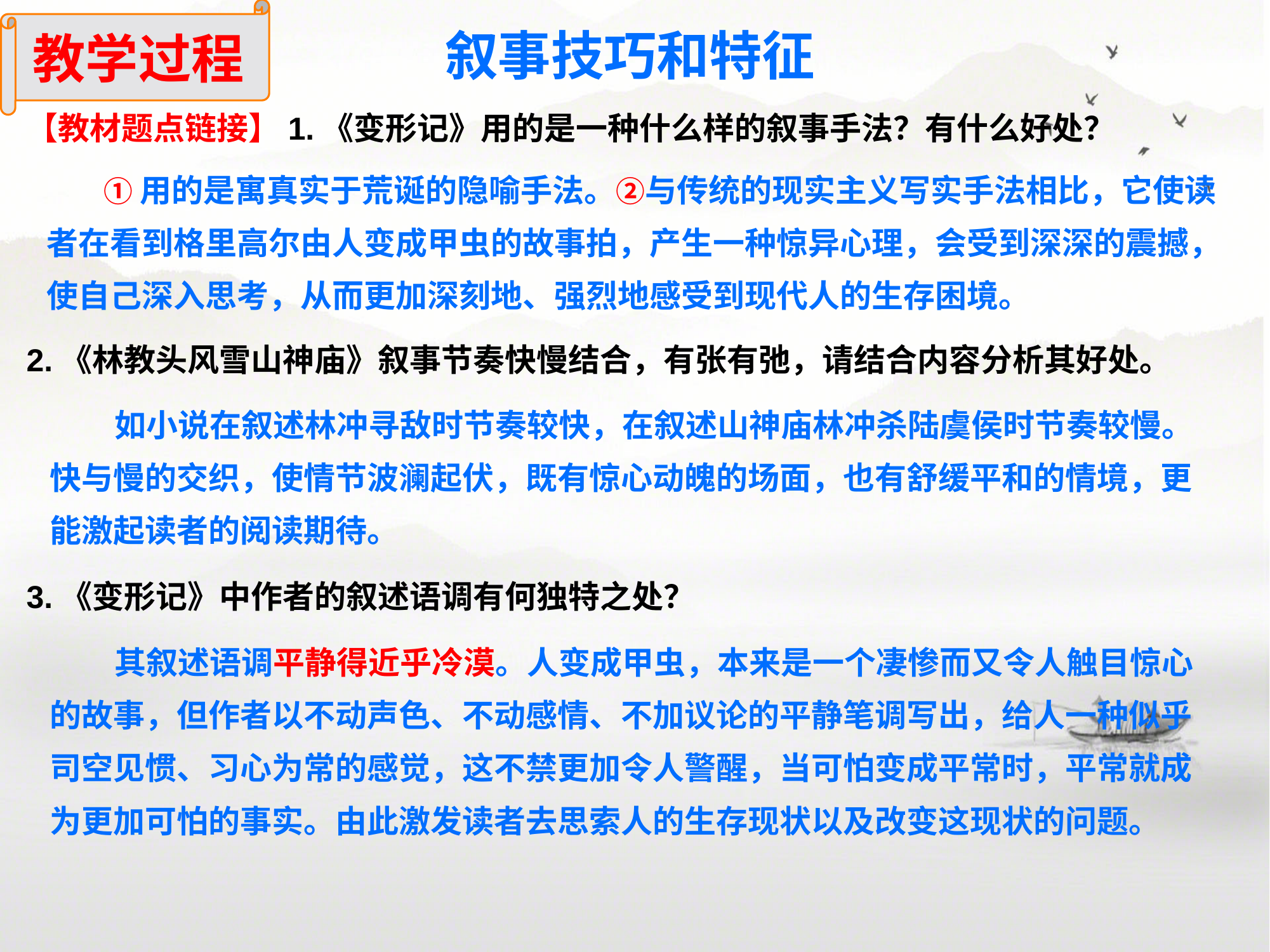

教学过程
叙事技巧和特征
【教材题点链接】1.《变形记》用的是一种什么样的叙事手法？有什么好处？
        ①用的是寓真实于荒诞的隐喻手法。②与传统的现实主义写实手法相比，它使读者在看到格里高尔由人变成甲虫的故事拍，产生一种惊异心理，会受到深深的震撼，使自己深入思考，从而更加深刻地、强烈地感受到现代人的生存困境。
2.《林教头风雪山神庙》叙事节奏快慢结合，有张有弛，请结合内容分析其好处。
        如小说在叙述林冲寻敌时节奏较快，在叙述山神庙林冲杀陆虞侯时节奏较慢。快与慢的交织，使情节波澜起伏，既有惊心动魄的场面，也有舒缓平和的情境，更能激起读者的阅读期待。
3.《变形记》中作者的叙述语调有何独特之处？
        其叙述语调平静得近乎冷漠。人变成甲虫，本来是一个凄惨而又令人触目惊心的故事，但作者以不动声色、不动感情、不加议论的平静笔调写出，给人一种似乎司空见惯、习心为常的感觉，这不禁更加令人警醒，当可怕变成平常时，平常就成为更加可怕的事实。由此激发读者去思索人的生存现状以及改变这现状的问题。